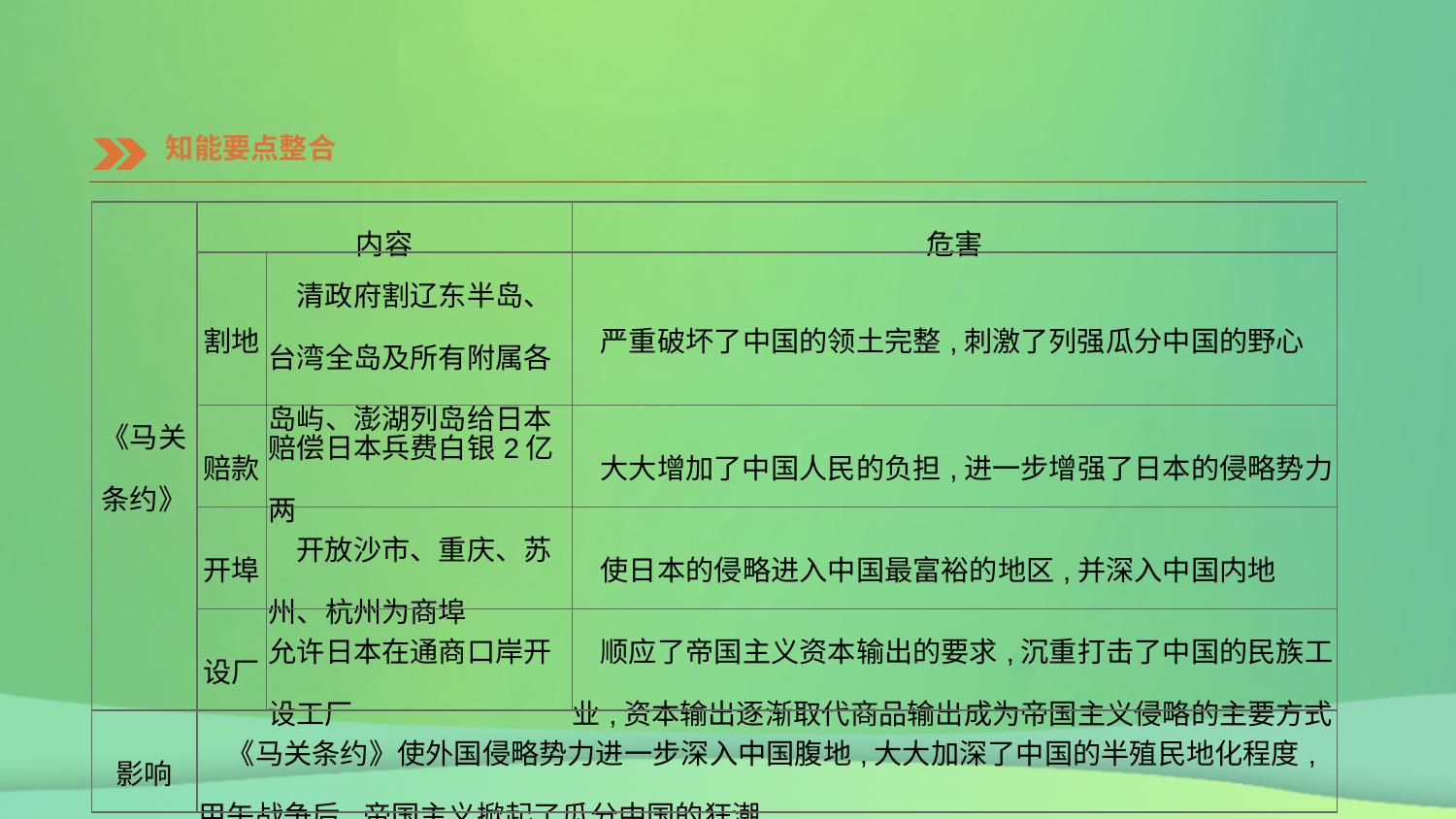

知能要点整合

| 《马关条约》 | 内容 |  | 危害 |
| --- | --- | --- | --- |
|  | 割地 | 清政府割辽东半岛、台湾全岛及所有附属各岛屿、澎湖列岛给日本 | 严重破坏了中国的领土完整,刺激了列强瓜分中国的野心 |
|  | 赔款 | 赔偿日本兵费白银2亿两 | 大大增加了中国人民的负担,进一步增强了日本的侵略势力 |
|  | 开埠 | 开放沙市、重庆、苏州、杭州为商埠 | 使日本的侵略进入中国最富裕的地区,并深入中国内地 |
|  | 设厂 | 允许日本在通商口岸开设工厂 | 顺应了帝国主义资本输出的要求,沉重打击了中国的民族工业,资本输出逐渐取代商品输出成为帝国主义侵略的主要方式 |
| 影响 | 《马关条约》使外国侵略势力进一步深入中国腹地,大大加深了中国的半殖民地化程度,甲午战争后,帝国主义掀起了瓜分中国的狂潮 |  |  |